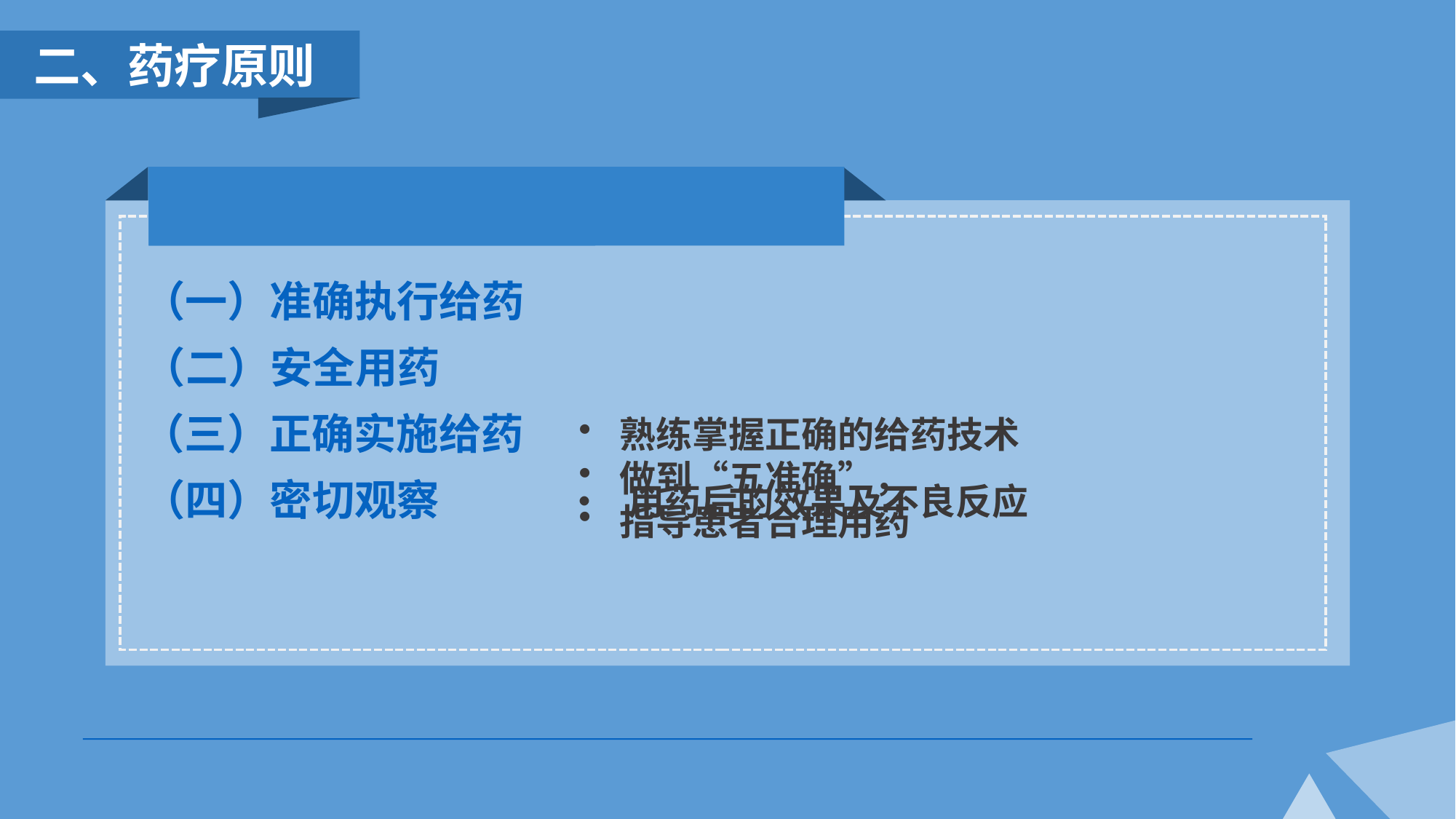

二、药疗原则

（一）准确执行给药

（二）安全用药

熟练掌握正确的给药技术
做到“五准确”，
指导患者合理用药
（三）正确实施给药

•  用药后的效果及不良反应
（四）密切观察